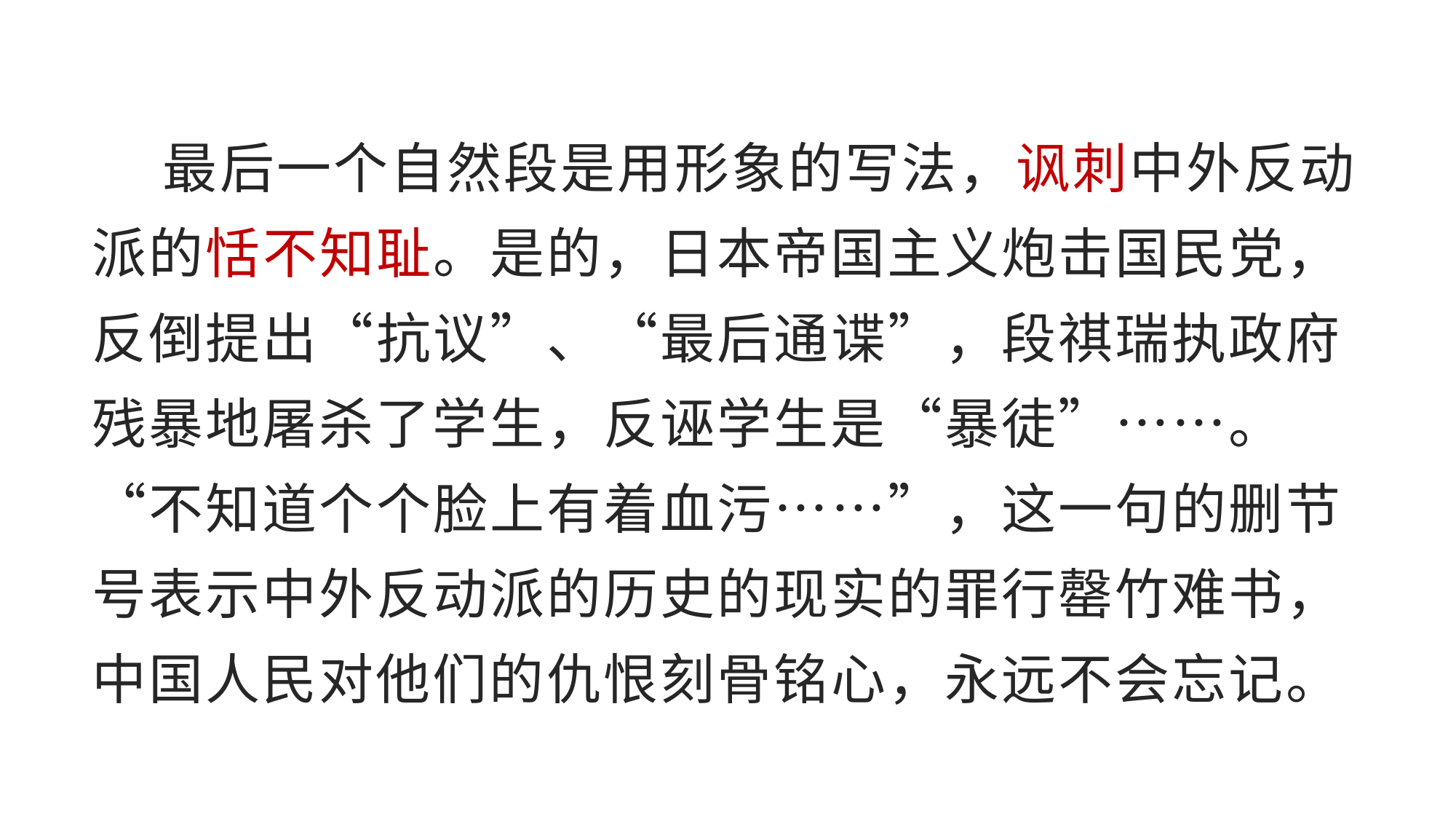

最后一个自然段是用形象的写法，讽刺中外反动派的恬不知耻。是的，日本帝国主义炮击国民党，反倒提出“抗议”、“最后通谍”，段祺瑞执政府残暴地屠杀了学生，反诬学生是“暴徒”……。“不知道个个脸上有着血污……”，这一句的删节号表示中外反动派的历史的现实的罪行罄竹难书，中国人民对他们的仇恨刻骨铭心，永远不会忘记。